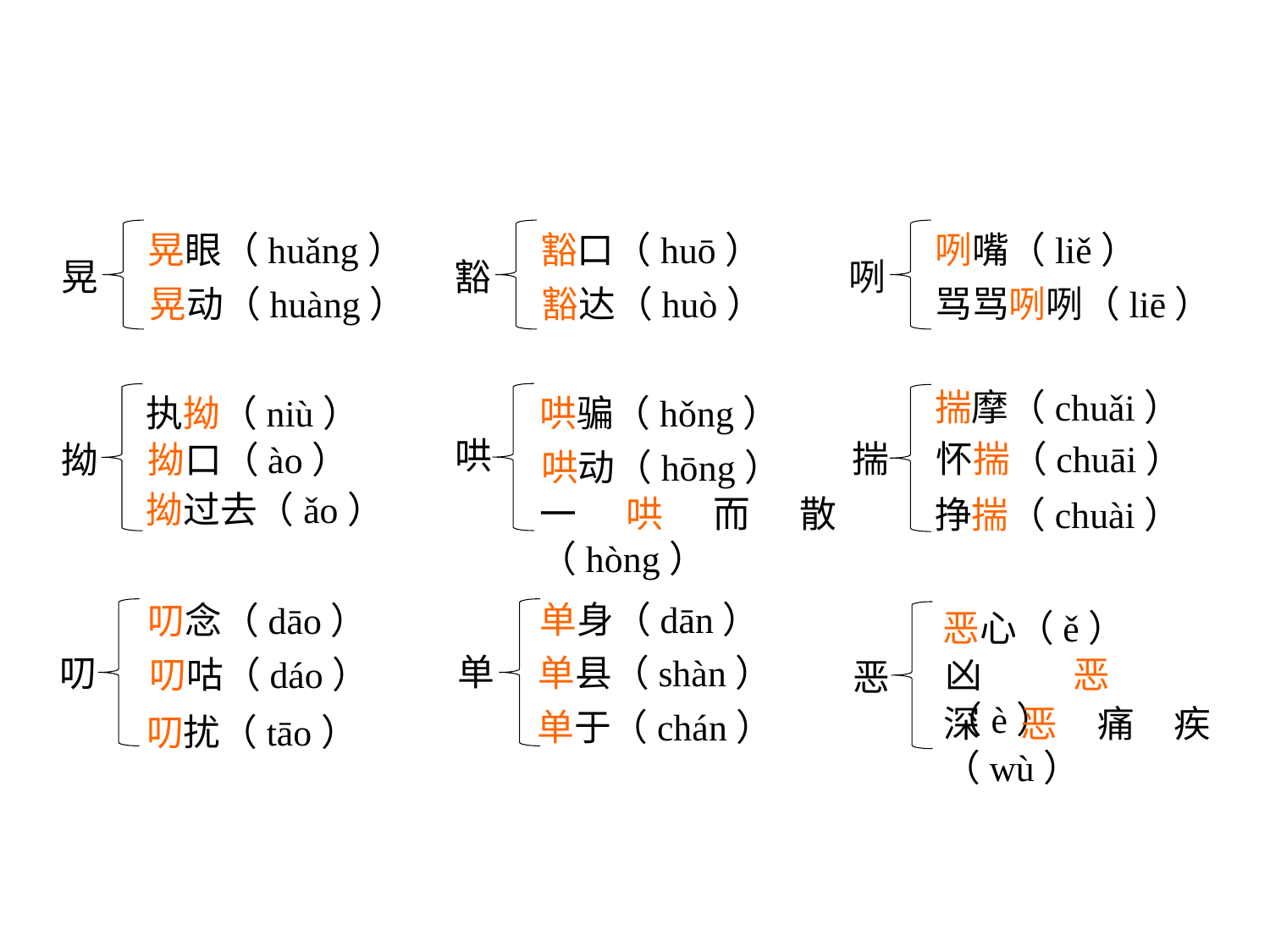

晃眼（huǎng）
晃
晃动（huàng）

豁口（huō）
豁
豁达（huò）

咧嘴（liě）
咧
骂骂咧咧（liē）
揣摩（chuǎi）
揣
怀揣（chuāi）

执拗（niù）
拗
拗口（ào）
哄骗（hǒng）
哄
哄动（hōng）
单身（dān）
单
单县（shàn）
叨念（dāo）
叨
叨咕（dáo）
单于（chán）
叨扰（tāo）

拗过去（ǎo）
一哄而散（hòng）
挣揣（chuài）

恶心（ě）

凶恶（è）
恶
深恶痛疾（wù）